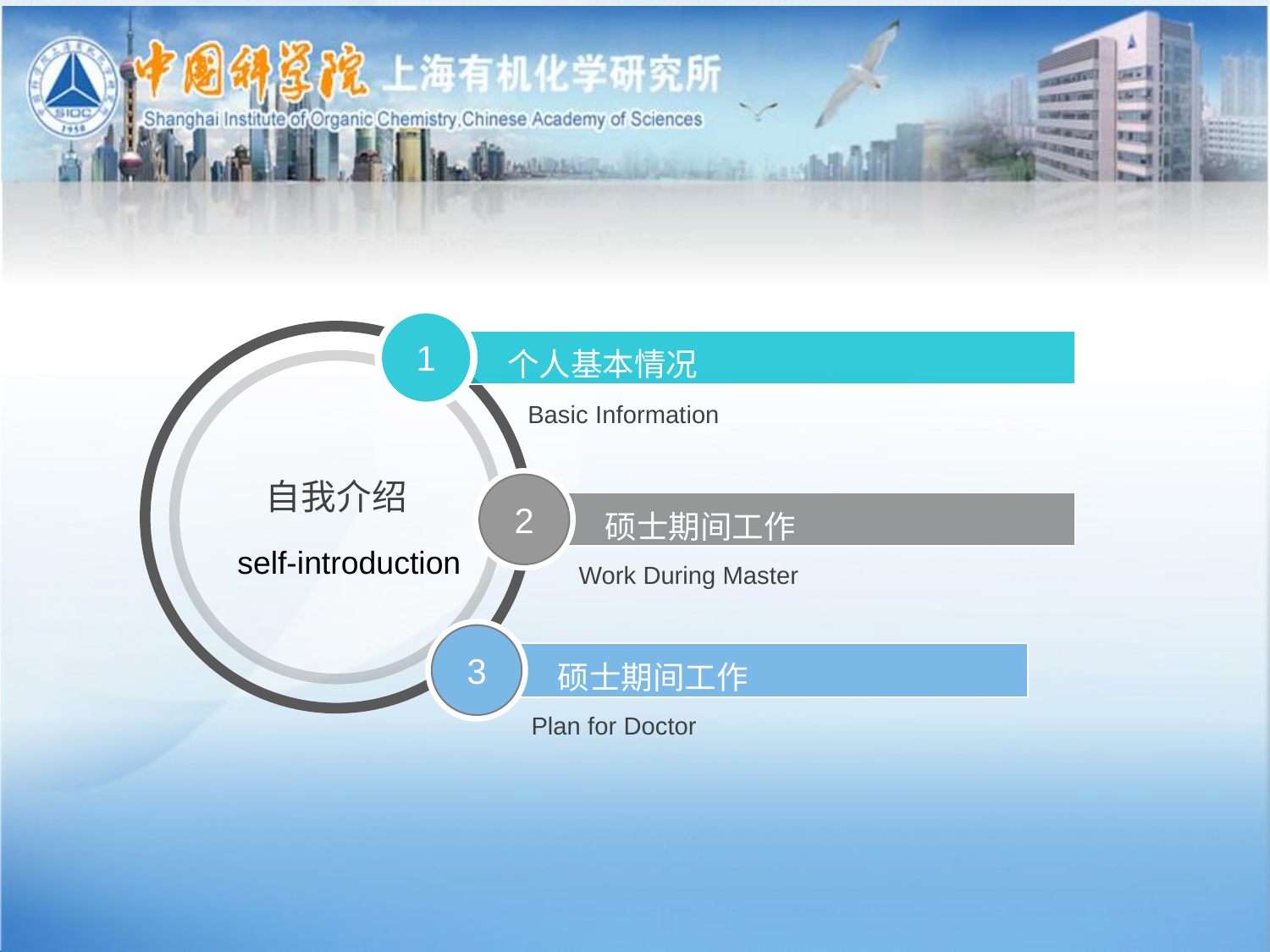

1

个人基本情况

自我介绍
Basic Information

2

硕士期间工作
self-introduction
Work During Master

3

硕士期间工作
Plan for Doctor